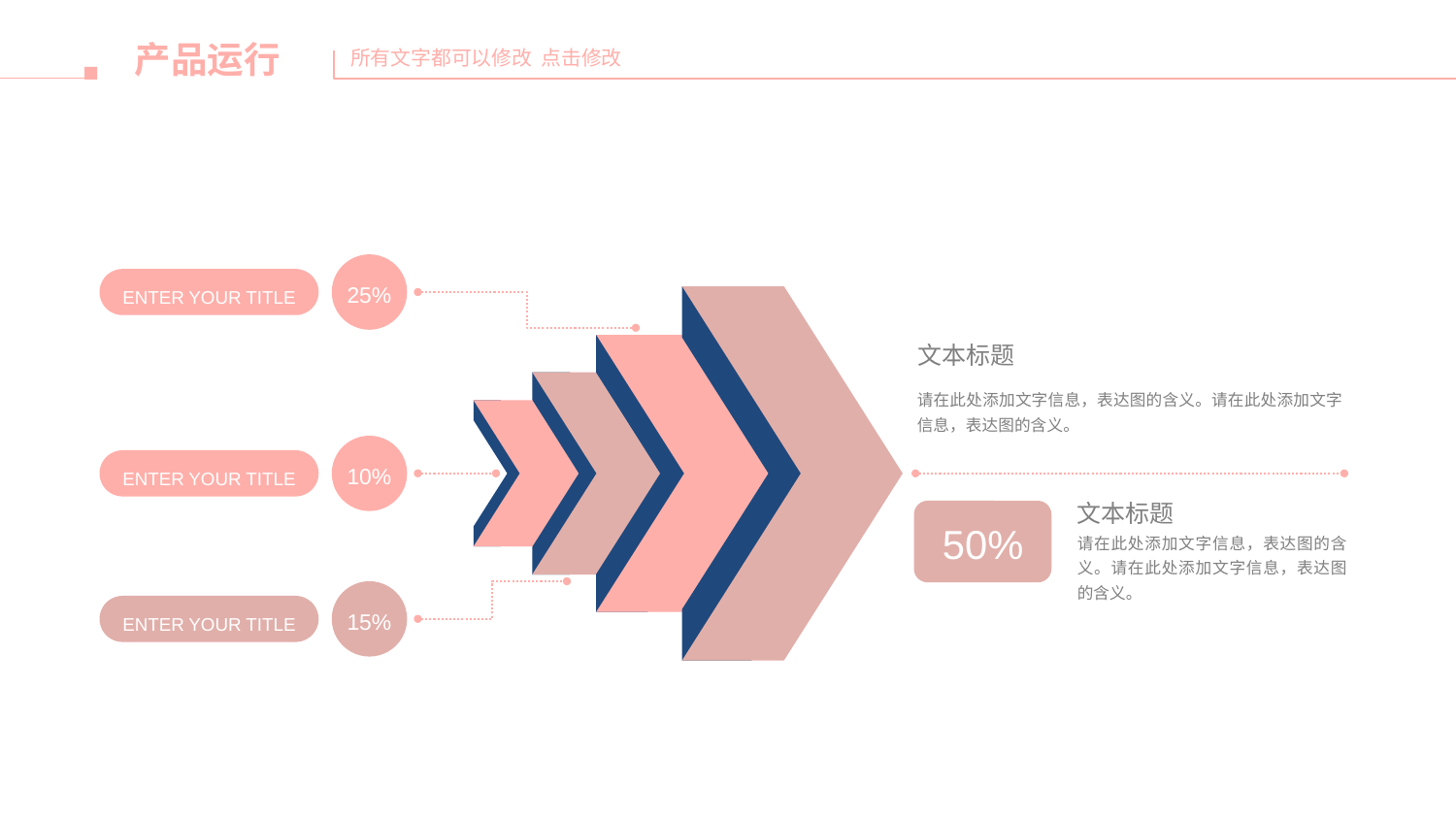

25%
ENTER YOUR TITLE

10%
ENTER YOUR TITLE

15%
ENTER YOUR TITLE

文本标题
请在此处添加文字信息，表达图的含义。请在此处添加文字信息，表达图的含义。

文本标题
请在此处添加文字信息，表达图的含义。请在此处添加文字信息，表达图的含义。

50%
10